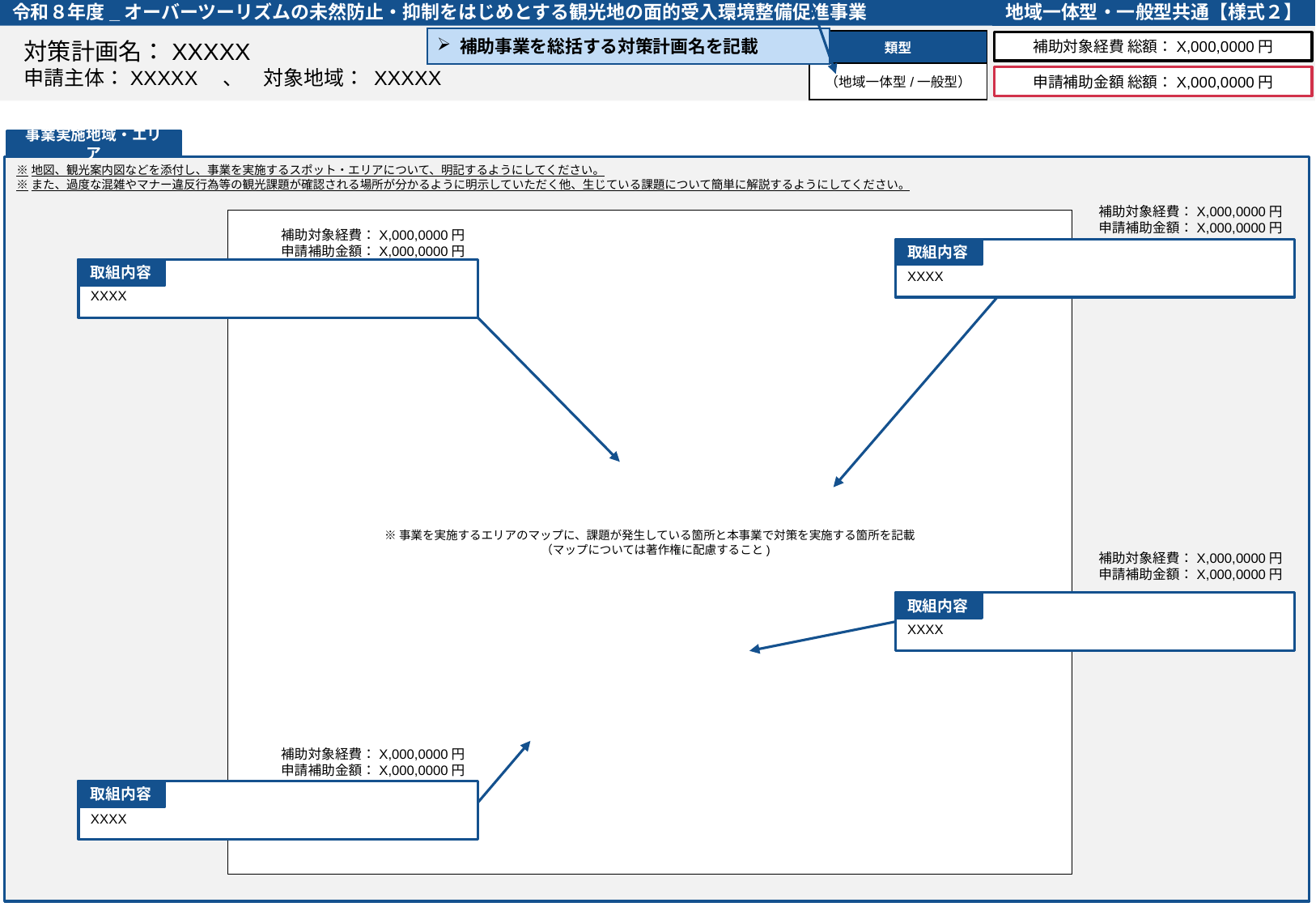

# 令和８年度_オーバーツーリズムの未然防止・抑制をはじめとする観光地の面的受入環境整備促進事業
類型：該当していない方を削除すること
地域一体型・一般型共通【様式２】
記入例・留意事項
申請時本シートは削除すること
対策計画名：XXXXX
申請主体：XXXXX　、　対象地域： XXXXX
補助事業を総括する対策計画名を記載
| 類型 |
| --- |
| （地域一体型/一般型） |
補助対象経費 総額：X,000,0000円
申請補助金額 総額：X,000,0000円
事業実施地域・エリア
※地図、観光案内図などを添付し、事業を実施するスポット・エリアについて、明記するようにしてください。
※また、過度な混雑やマナー違反行為等の観光課題が確認される場所が分かるように明示していただく他、生じている課題について簡単に解説するようにしてください。
補助対象経費：X,000,0000円
申請補助金額：X,000,0000円
※事業を実施するエリアのマップに、課題が発生している箇所と本事業で対策を実施する箇所を記載
　（マップについては著作権に配慮すること)
補助対象経費：X,000,0000円
申請補助金額：X,000,0000円
取組内容

XXXX
取組内容

XXXX
補助対象経費：X,000,0000円
申請補助金額：X,000,0000円
取組内容

XXXX
補助対象経費：X,000,0000円
申請補助金額：X,000,0000円
取組内容

XXXX